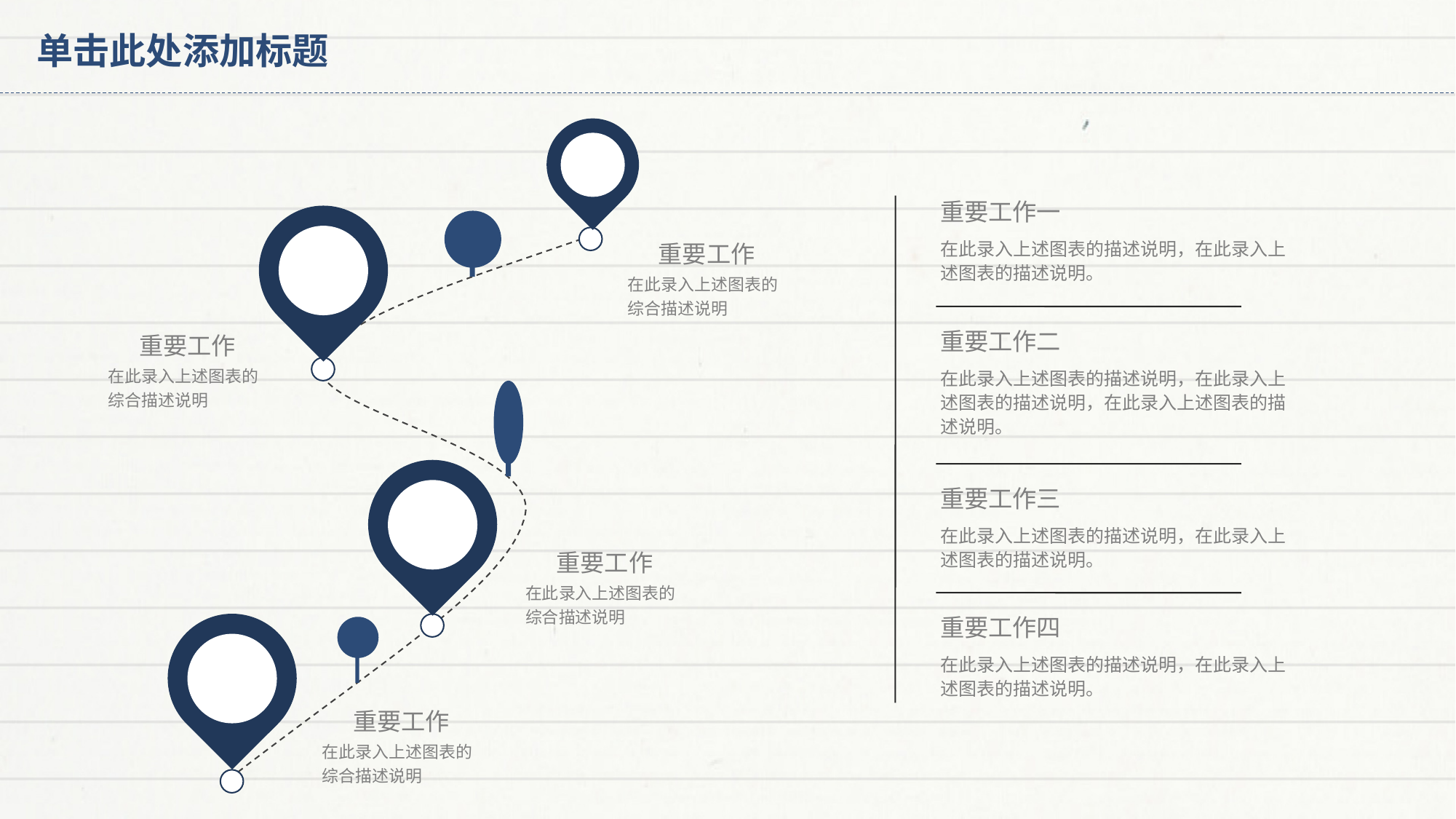

# 单击此处添加标题

重要工作一

在此录入上述图表的描述说明，在此录入上述图表的描述说明。

重要工作
在此录入上述图表的综合描述说明

重要工作二
重要工作
在此录入上述图表的综合描述说明

在此录入上述图表的描述说明，在此录入上述图表的描述说明，在此录入上述图表的描述说明。

重要工作三
在此录入上述图表的描述说明，在此录入上述图表的描述说明。
重要工作
在此录入上述图表的综合描述说明

重要工作四

在此录入上述图表的描述说明，在此录入上述图表的描述说明。
重要工作
在此录入上述图表的综合描述说明